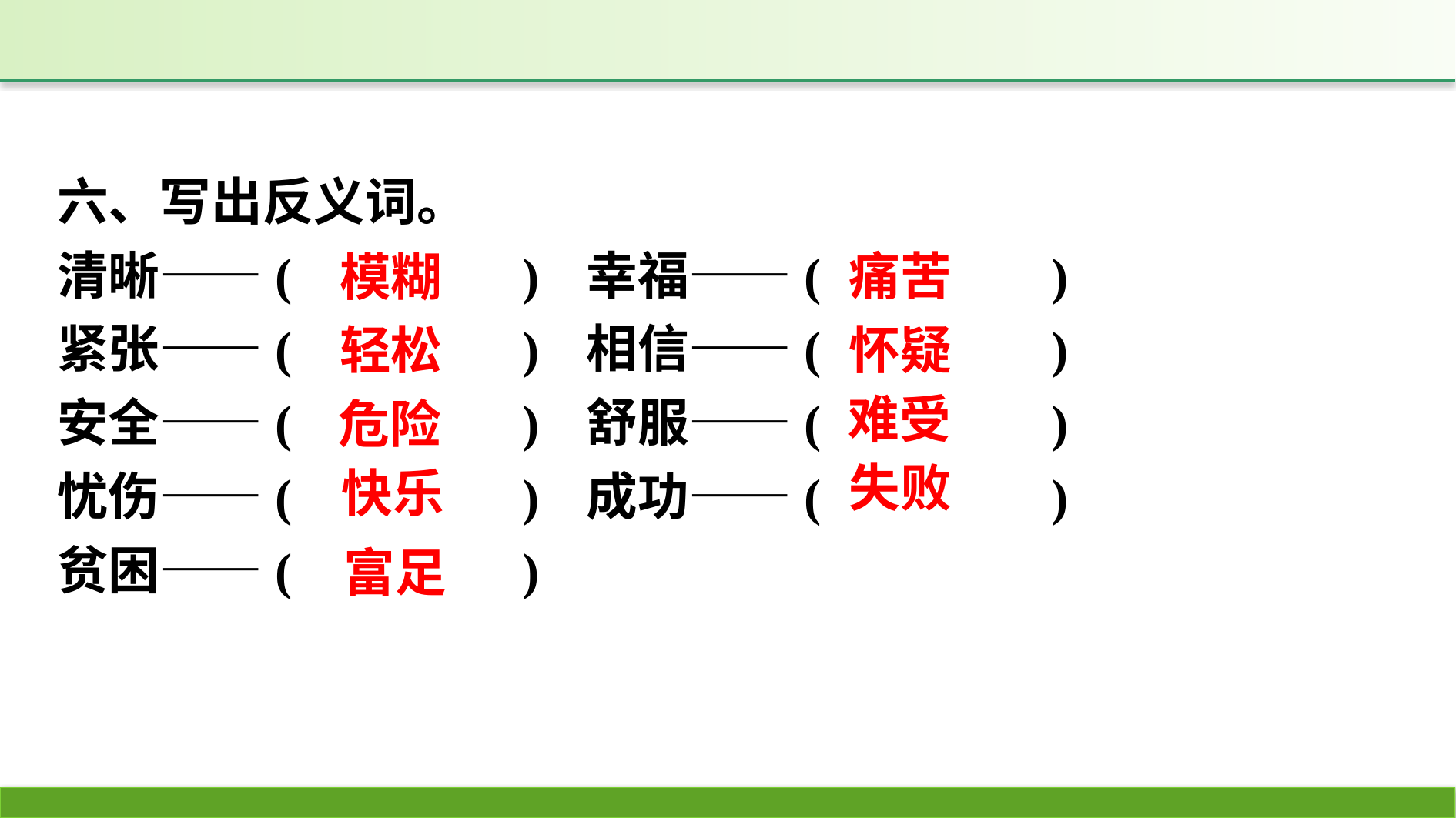

六、写出反义词。
清晰——(　　　　)	幸福——(　　　　)
紧张——(　　　　)	相信——(　　　　)
安全——(　　　　)	舒服——(　　　　)
忧伤——(　　　　)	成功——(　　　　)
贫困——(　　　　)
痛苦
模糊
轻松
怀疑
难受
危险
失败
快乐
富足